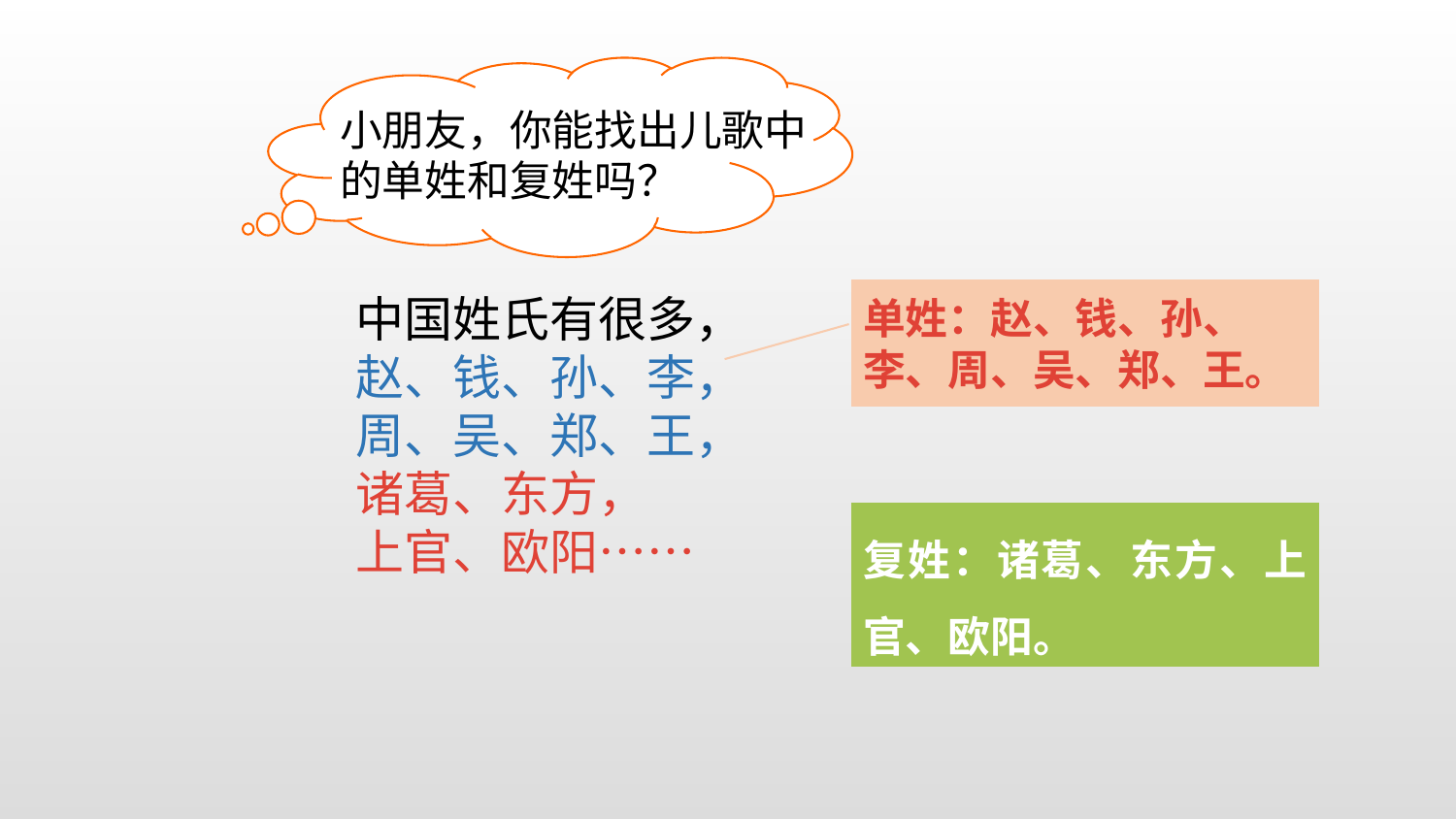

小朋友，你能找出儿歌中的单姓和复姓吗？
单姓：赵、钱、孙、李、周、吴、郑、王。
中国姓氏有很多，
赵、钱、孙、李，
周、吴、郑、王，
诸葛、东方，
上官、欧阳……
复姓：诸葛、东方、上官、欧阳。